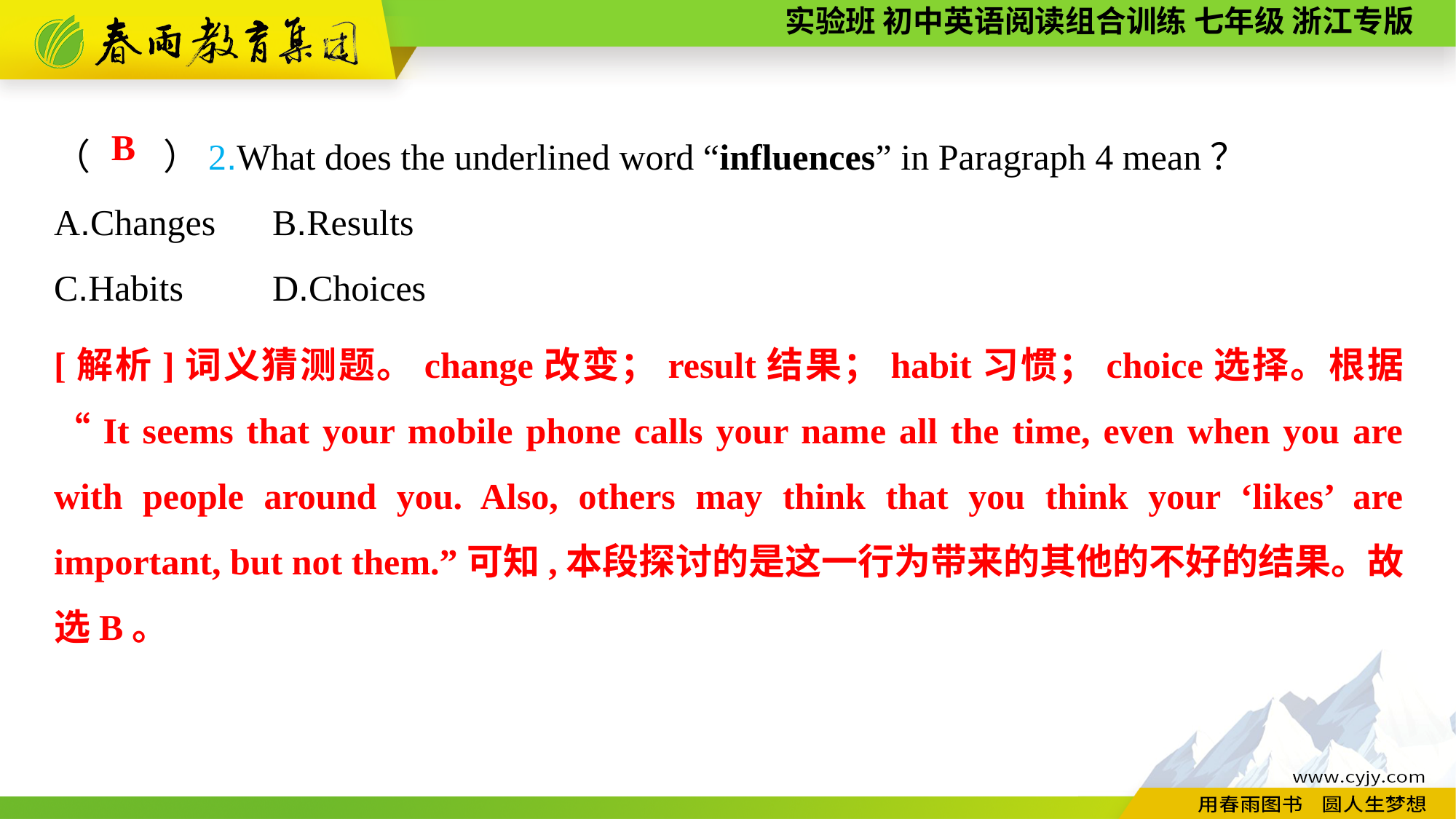

（　　）2.What does the underlined word “influences” in Paragraph 4 mean？
A.Changes	B.Results
C.Habits	D.Choices
B
[解析]词义猜测题。change改变；result结果；habit习惯；choice选择。根据“It seems that your mobile phone calls your name all the time, even when you are with people around you. Also, others may think that you think your ‘likes’ are important, but not them.”可知,本段探讨的是这一行为带来的其他的不好的结果。故选B。